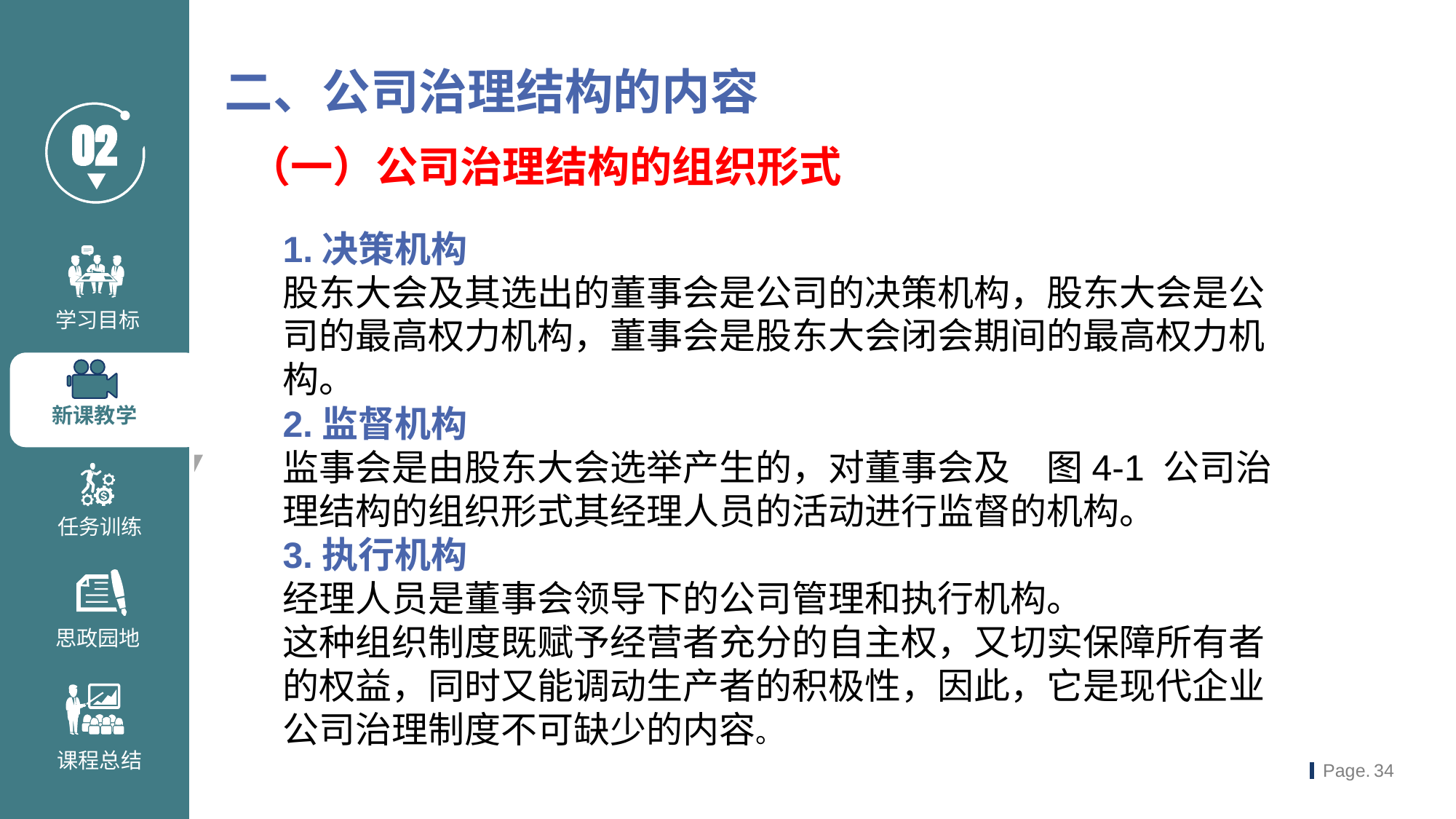

二、公司治理结构的内容
（一）公司治理结构的组织形式
1.决策机构
股东大会及其选出的董事会是公司的决策机构，股东大会是公司的最高权力机构，董事会是股东大会闭会期间的最高权力机构。
2.监督机构
监事会是由股东大会选举产生的，对董事会及	图4-1 公司治理结构的组织形式其经理人员的活动进行监督的机构。
3.执行机构
经理人员是董事会领导下的公司管理和执行机构。
这种组织制度既赋予经营者充分的自主权，又切实保障所有者的权益，同时又能调动生产者的积极性，因此，它是现代企业公司治理制度不可缺少的内容。